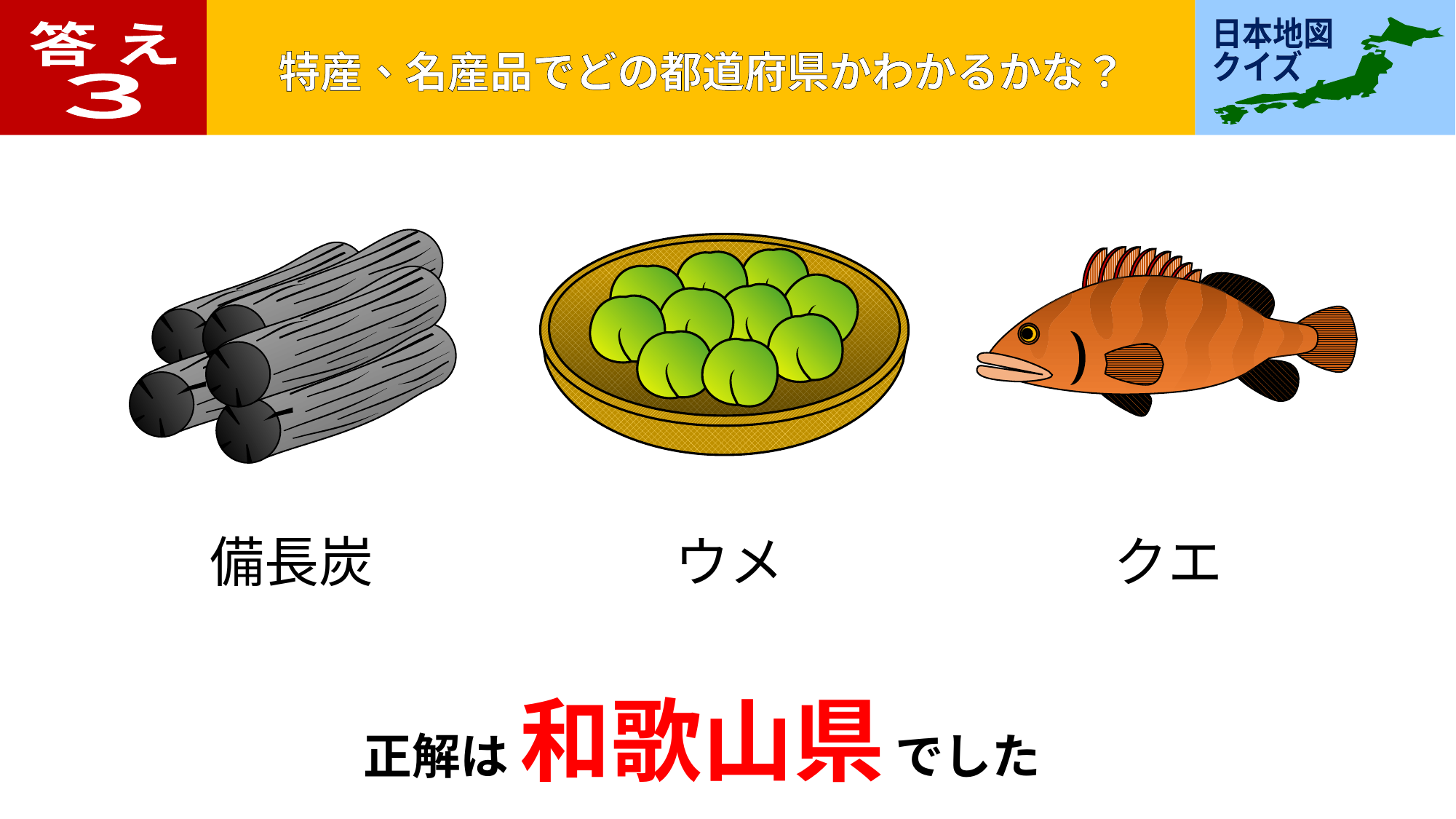

答 え
３

備長炭
ウメ
クエ
正解は 和歌山県 でした